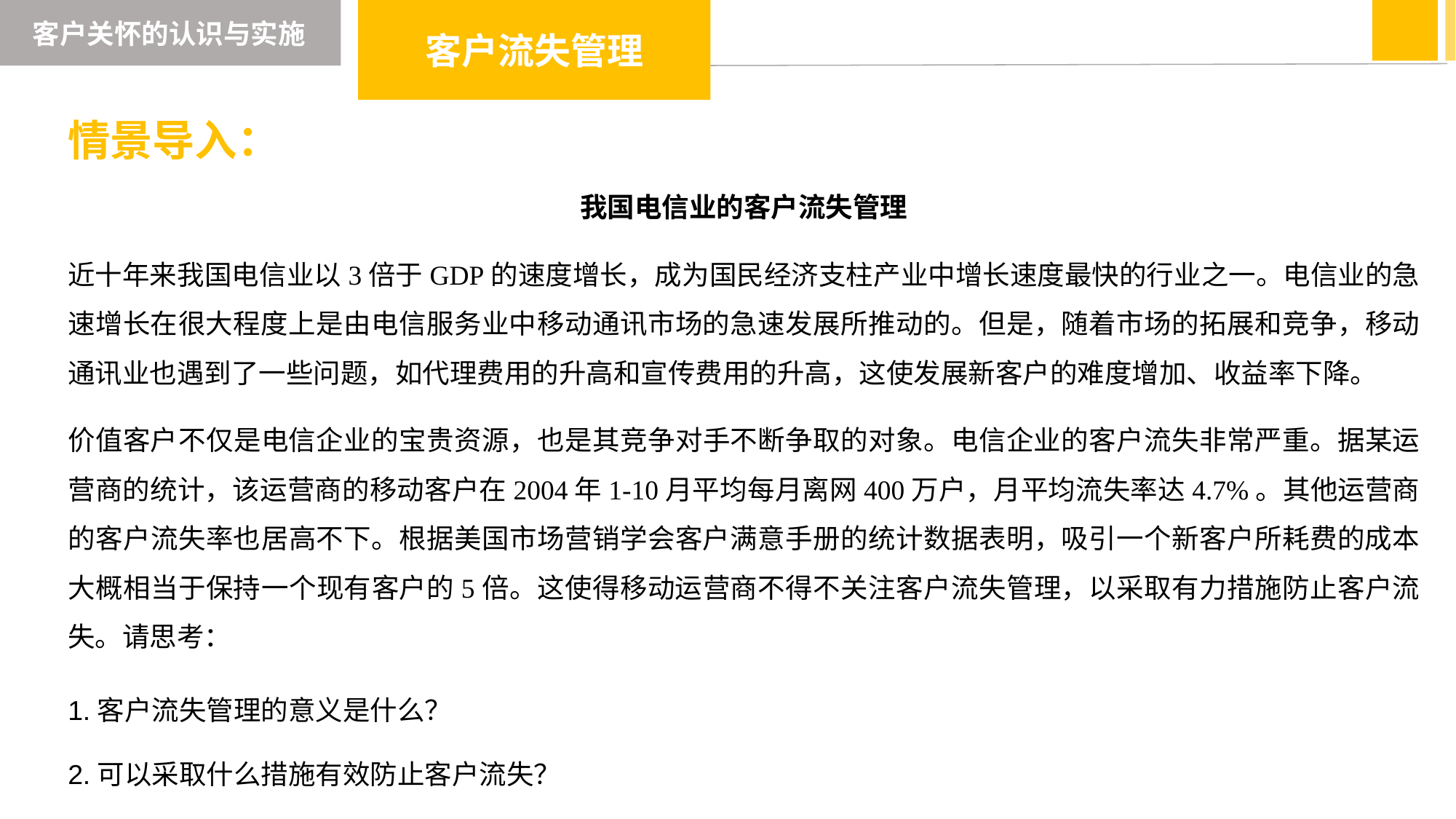

客户关怀的认识与实施
客户流失管理

情景导入：
我国电信业的客户流失管理
近十年来我国电信业以3倍于GDP的速度增长，成为国民经济支柱产业中增长速度最快的行业之一。电信业的急速增长在很大程度上是由电信服务业中移动通讯市场的急速发展所推动的。但是，随着市场的拓展和竞争，移动通讯业也遇到了一些问题，如代理费用的升高和宣传费用的升高，这使发展新客户的难度增加、收益率下降。
价值客户不仅是电信企业的宝贵资源，也是其竞争对手不断争取的对象。电信企业的客户流失非常严重。据某运营商的统计，该运营商的移动客户在2004年1-10月平均每月离网400万户，月平均流失率达4.7%。其他运营商的客户流失率也居高不下。根据美国市场营销学会客户满意手册的统计数据表明，吸引一个新客户所耗费的成本大概相当于保持一个现有客户的5倍。这使得移动运营商不得不关注客户流失管理，以采取有力措施防止客户流失。请思考：
1.客户流失管理的意义是什么？
2.可以采取什么措施有效防止客户流失？